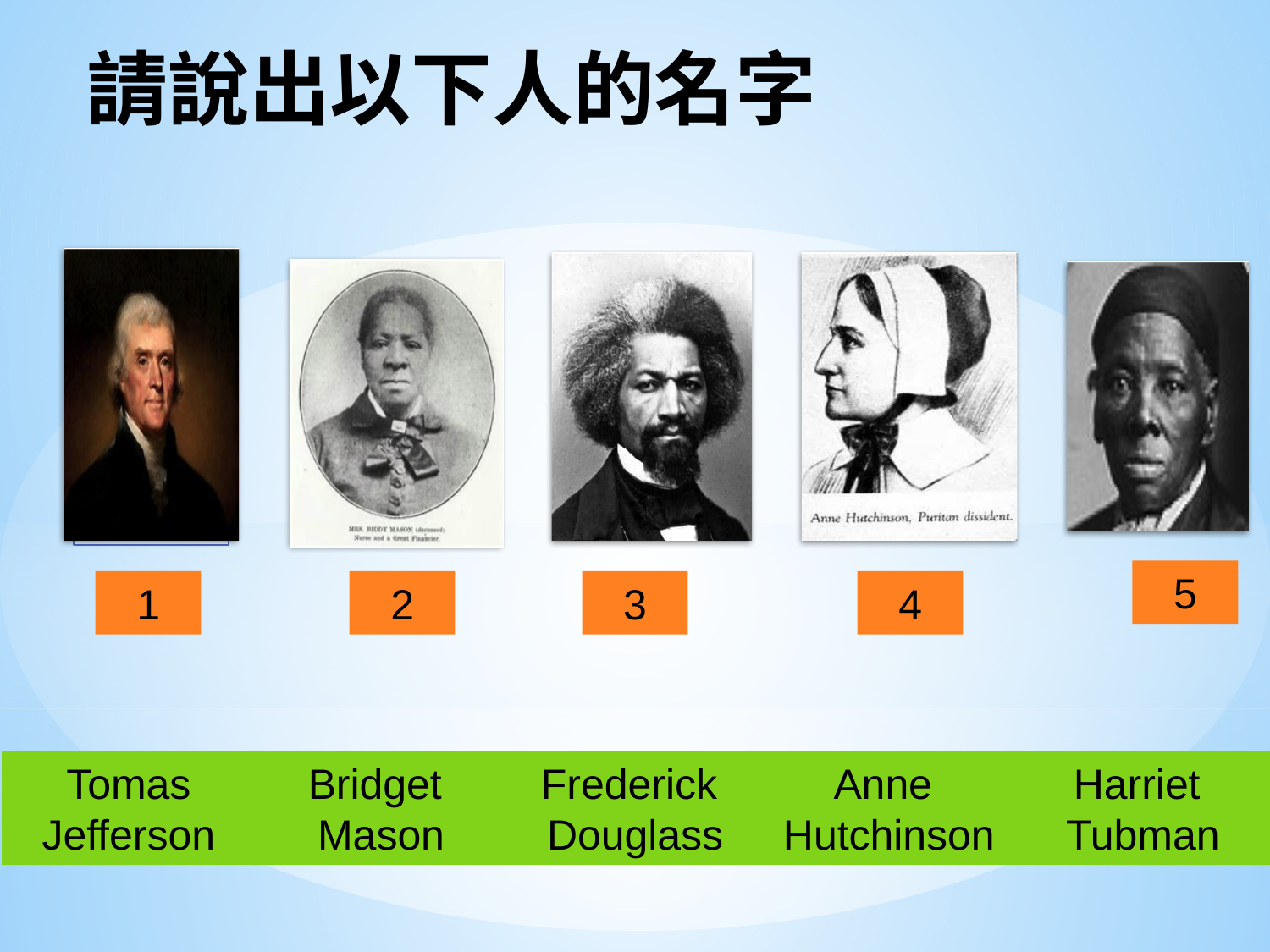

# 請說出以下人的名字

5
1
2
3
4
Tomas Jefferson
Bridget
Mason
Frederick
Douglass
Anne
Hutchinson
Harriet
Tubman